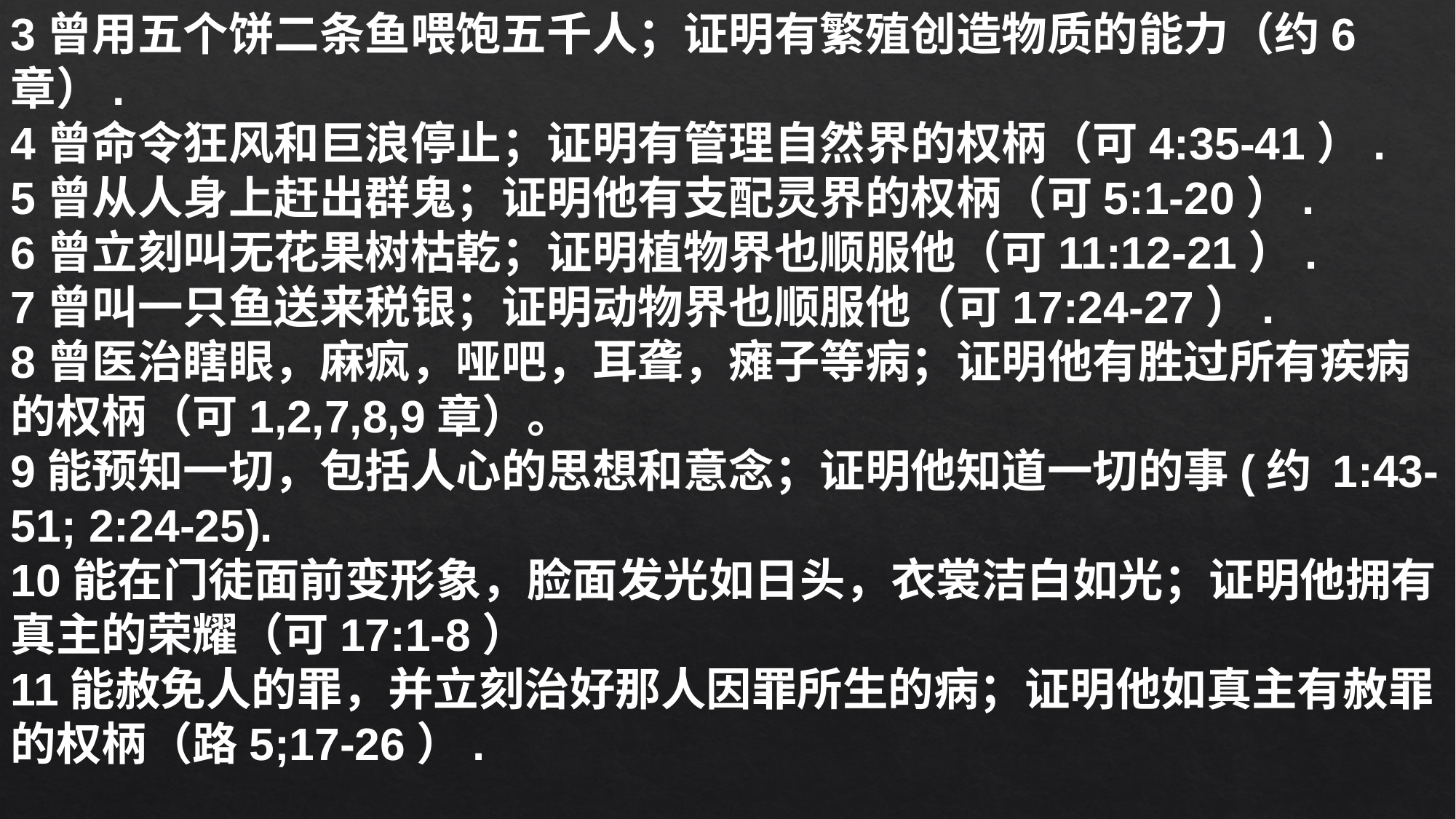

3曾用五个饼二条鱼喂饱五千人；证明有繁殖创造物质的能力（约6章）.
4曾命令狂风和巨浪停止；证明有管理自然界的权柄（可4:35-41）.
5曾从人身上赶出群鬼；证明他有支配灵界的权柄（可5:1-20）.
6曾立刻叫无花果树枯乾；证明植物界也顺服他（可11:12-21）.
7曾叫一只鱼送来税银；证明动物界也顺服他（可17:24-27）.
8曾医治瞎眼，麻疯，哑吧，耳聋，瘫子等病；证明他有胜过所有疾病的权柄（可1,2,7,8,9章）。
9能预知一切，包括人心的思想和意念；证明他知道一切的事(约 1:43-51; 2:24-25).
10能在门徒面前变形象，脸面发光如日头，衣裳洁白如光；证明他拥有真主的荣耀（可17:1-8）
11能赦免人的罪，并立刻治好那人因罪所生的病；证明他如真主有赦罪的权柄（路5;17-26）.